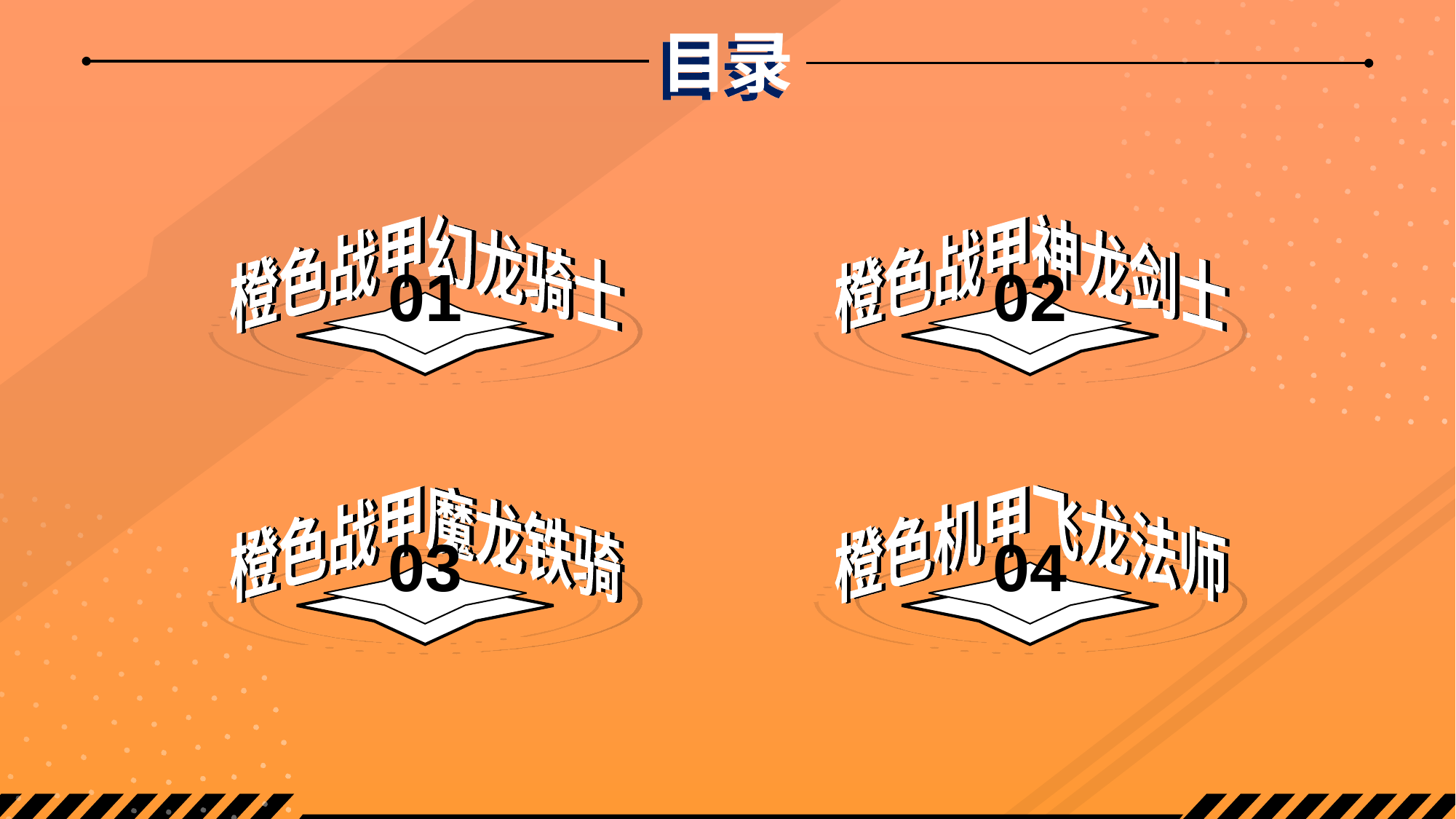

橙色战甲幻龙骑士
01

橙色战甲神龙剑士
02

橙色战甲魔龙铁骑
03

橙色机甲飞龙法师
04